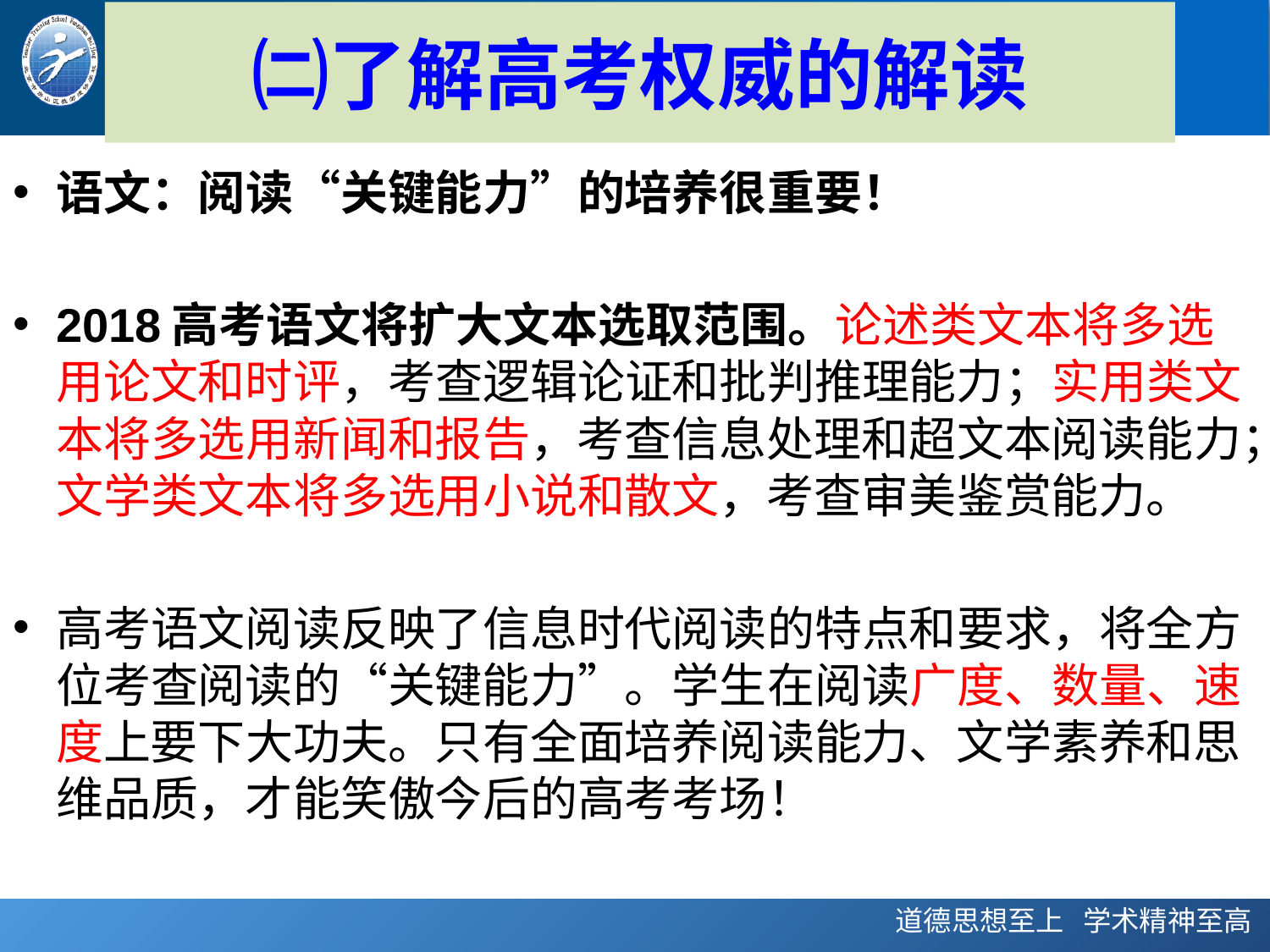

# ㈡了解高考权威的解读
语文：阅读“关键能力”的培养很重要！

2018高考语文将扩大文本选取范围。论述类文本将多选用论文和时评，考查逻辑论证和批判推理能力；实用类文本将多选用新闻和报告，考查信息处理和超文本阅读能力；文学类文本将多选用小说和散文，考查审美鉴赏能力。

高考语文阅读反映了信息时代阅读的特点和要求，将全方位考查阅读的“关键能力”。学生在阅读广度、数量、速度上要下大功夫。只有全面培养阅读能力、文学素养和思维品质，才能笑傲今后的高考考场！